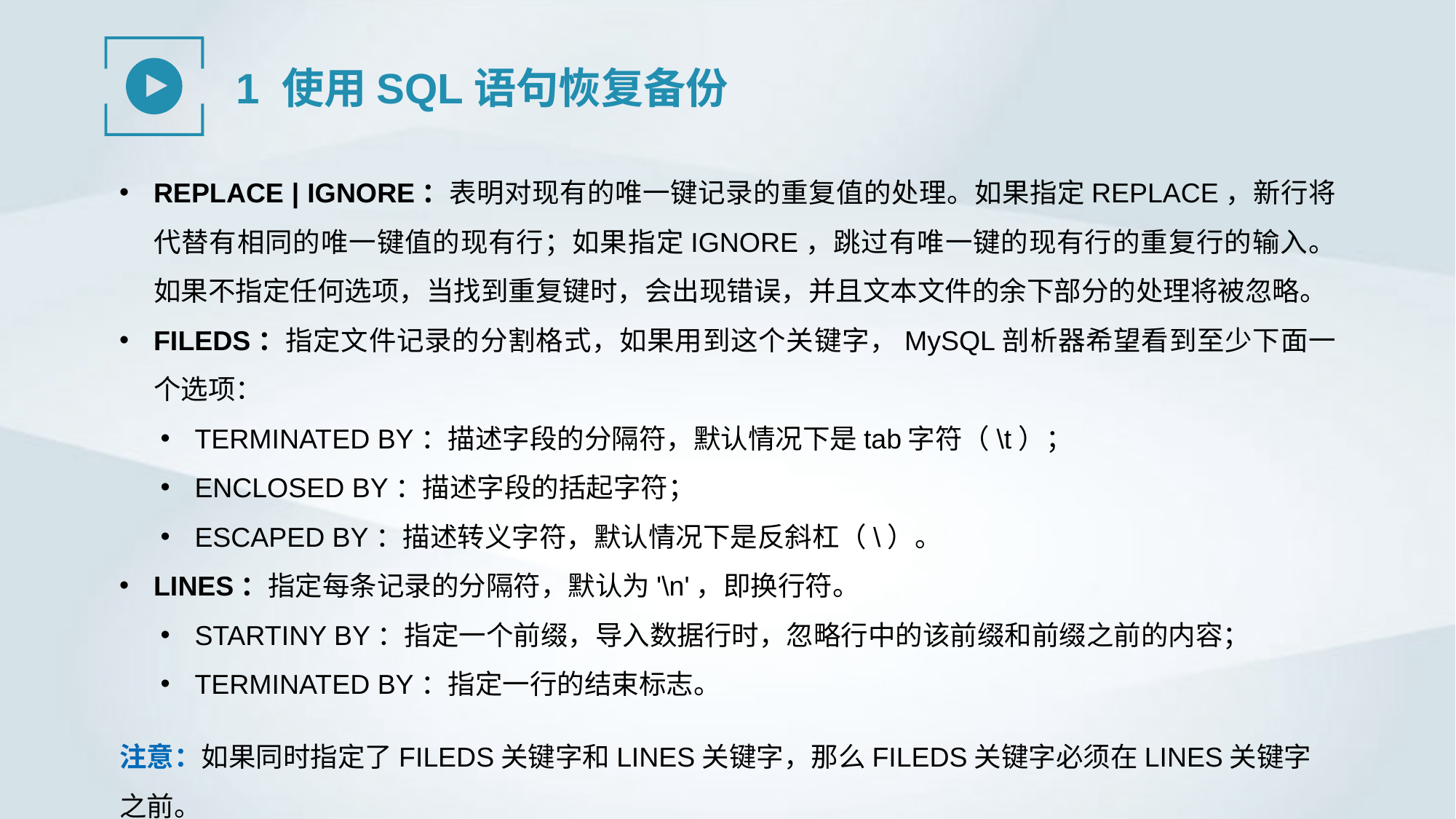

1 使用SQL语句恢复备份
REPLACE | IGNORE：表明对现有的唯一键记录的重复值的处理。如果指定REPLACE，新行将代替有相同的唯一键值的现有行；如果指定IGNORE，跳过有唯一键的现有行的重复行的输入。如果不指定任何选项，当找到重复键时，会出现错误，并且文本文件的余下部分的处理将被忽略。
FILEDS：指定文件记录的分割格式，如果用到这个关键字，MySQL剖析器希望看到至少下面一个选项：
TERMINATED BY：描述字段的分隔符，默认情况下是tab字符（\t）；
ENCLOSED BY：描述字段的括起字符；
ESCAPED BY：描述转义字符，默认情况下是反斜杠（\）。
LINES：指定每条记录的分隔符，默认为'\n'，即换行符。
STARTINY BY：指定一个前缀，导入数据行时，忽略行中的该前缀和前缀之前的内容；
TERMINATED BY：指定一行的结束标志。
注意：如果同时指定了FILEDS关键字和LINES关键字，那么FILEDS关键字必须在LINES关键字之前。